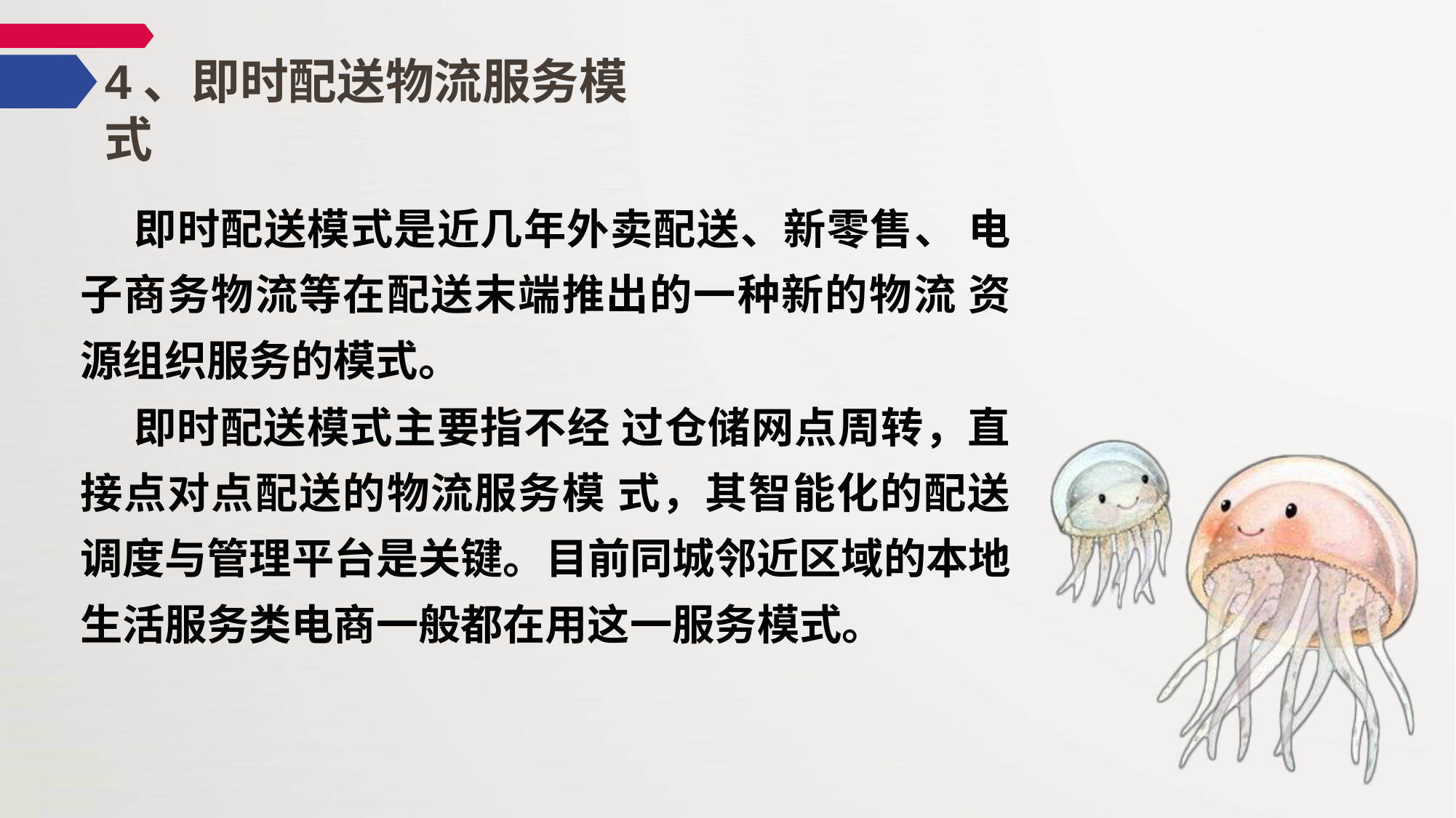

# 4、即时配送物流服务模式
    即时配送模式是近几年外卖配送、新零售、 电子商务物流等在配送末端推出的一种新的物流 资源组织服务的模式。
    即时配送模式主要指不经 过仓储网点周转，直接点对点配送的物流服务模 式，其智能化的配送调度与管理平台是关键。目前同城邻近区域的本地生活服务类电商一般都在用这一服务模式。